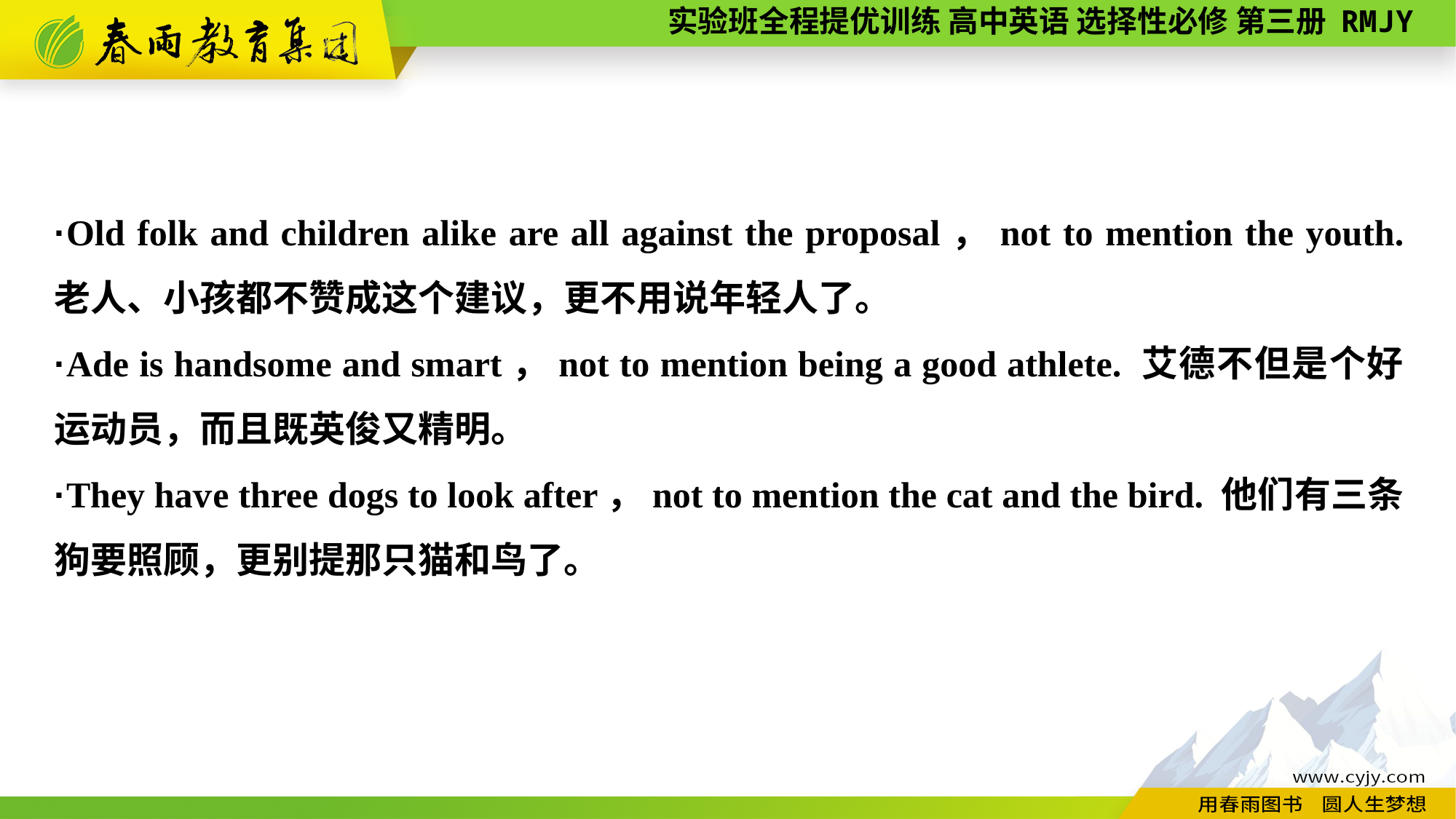

·Old folk and children alike are all against the proposal，not to mention the youth. 老人、小孩都不赞成这个建议，更不用说年轻人了。
·Ade is handsome and smart，not to mention being a good athlete. 艾德不但是个好运动员，而且既英俊又精明。
·They have three dogs to look after，not to mention the cat and the bird. 他们有三条狗要照顾，更别提那只猫和鸟了。